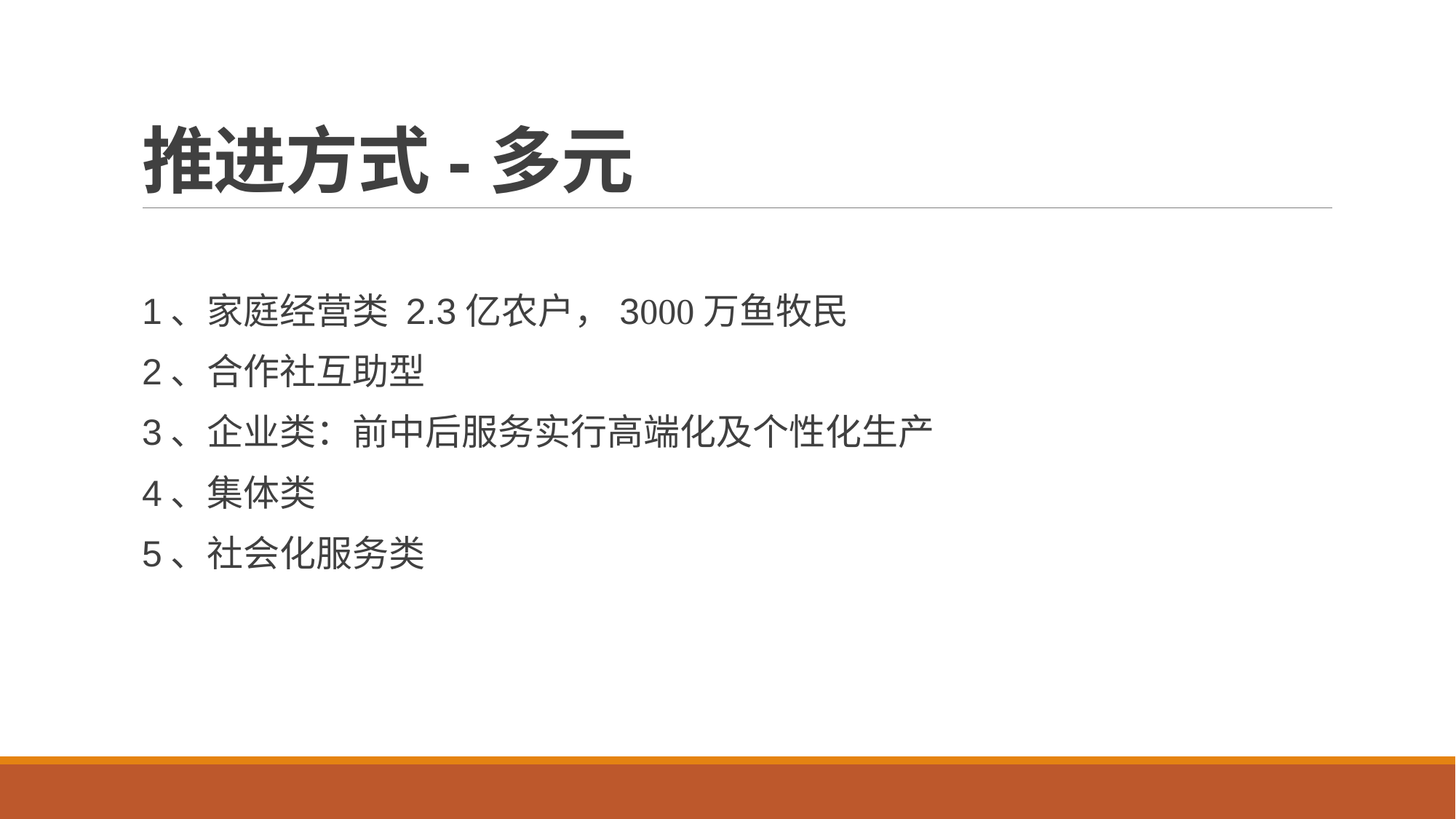

# 推进方式-多元
1、家庭经营类 2.3亿农户，3000万鱼牧民
2、合作社互助型
3、企业类：前中后服务实行高端化及个性化生产
4、集体类
5、社会化服务类